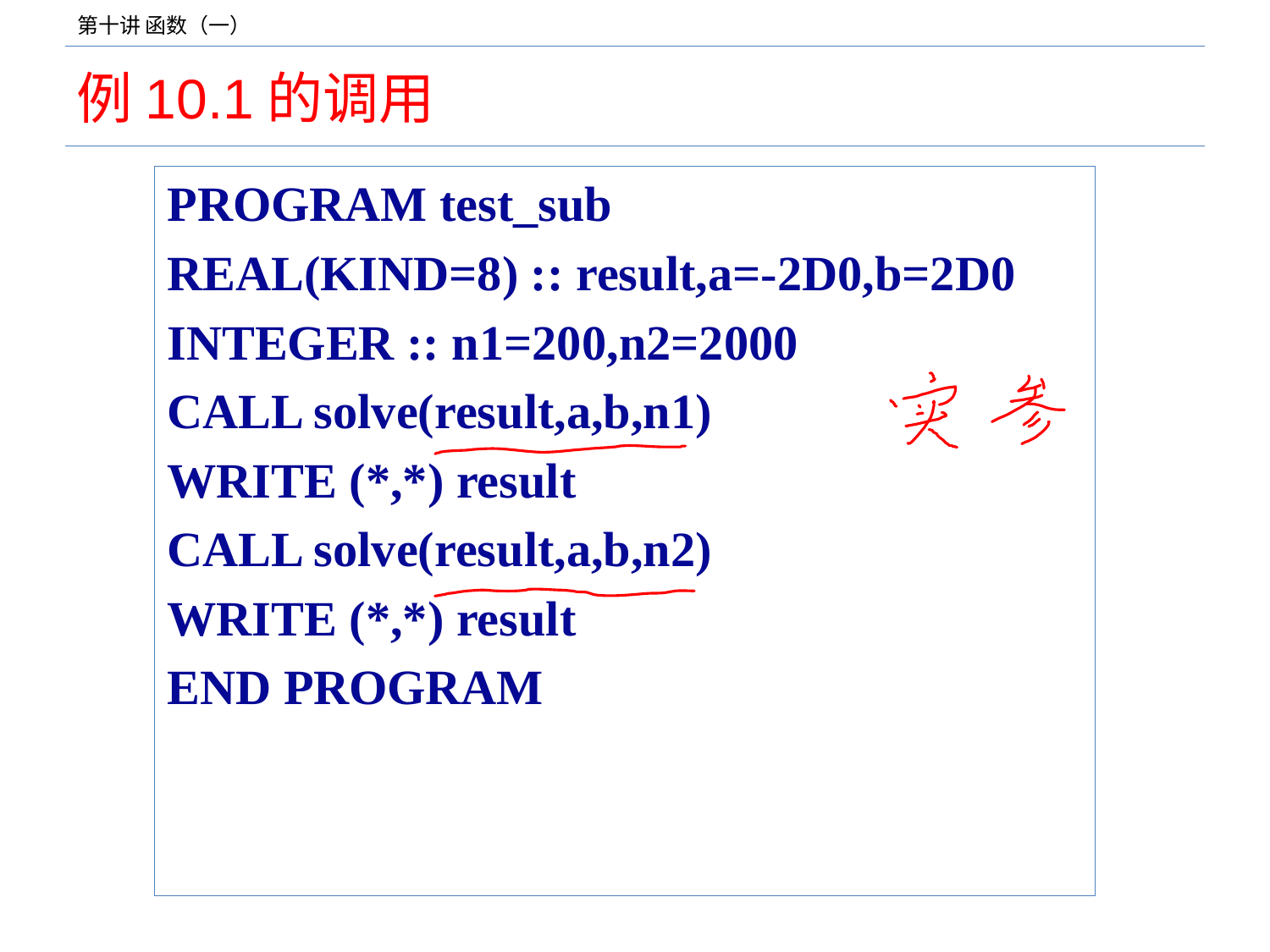

# 例10.1的调用
PROGRAM test_sub
REAL(KIND=8) :: result,a=-2D0,b=2D0
INTEGER :: n1=200,n2=2000
CALL solve(result,a,b,n1)
WRITE (*,*) result
CALL solve(result,a,b,n2)
WRITE (*,*) result
END PROGRAM